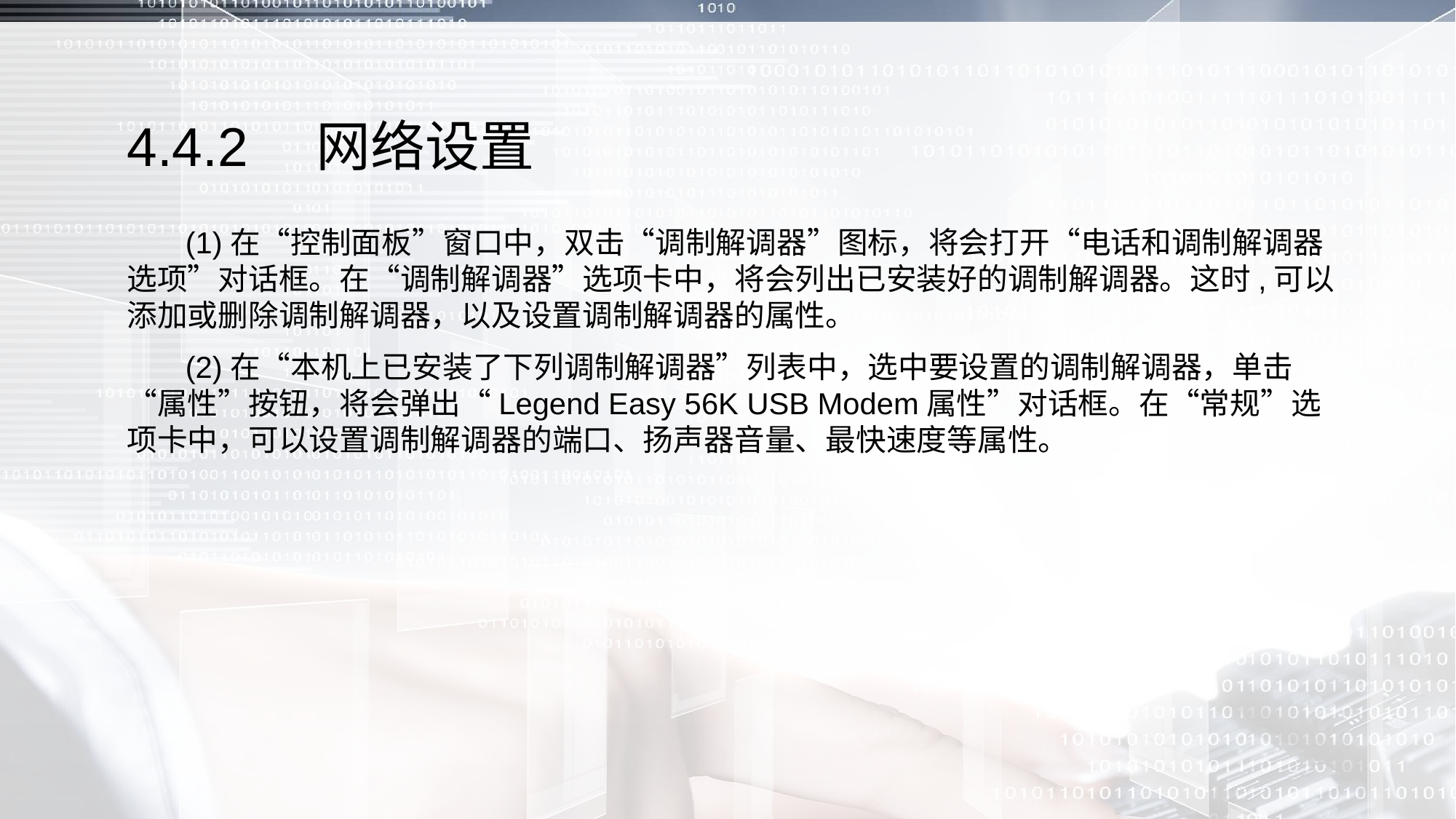

# 4.4.2　网络设置
       (1)在“控制面板”窗口中，双击“调制解调器”图标，将会打开“电话和调制解调器选项”对话框。在“调制解调器”选项卡中，将会列出已安装好的调制解调器。这时,可以添加或删除调制解调器，以及设置调制解调器的属性。
       (2)在“本机上已安装了下列调制解调器”列表中，选中要设置的调制解调器，单击“属性”按钮，将会弹出“Legend Easy 56K USB Modem属性”对话框。在“常规”选项卡中，可以设置调制解调器的端口、扬声器音量、最快速度等属性。